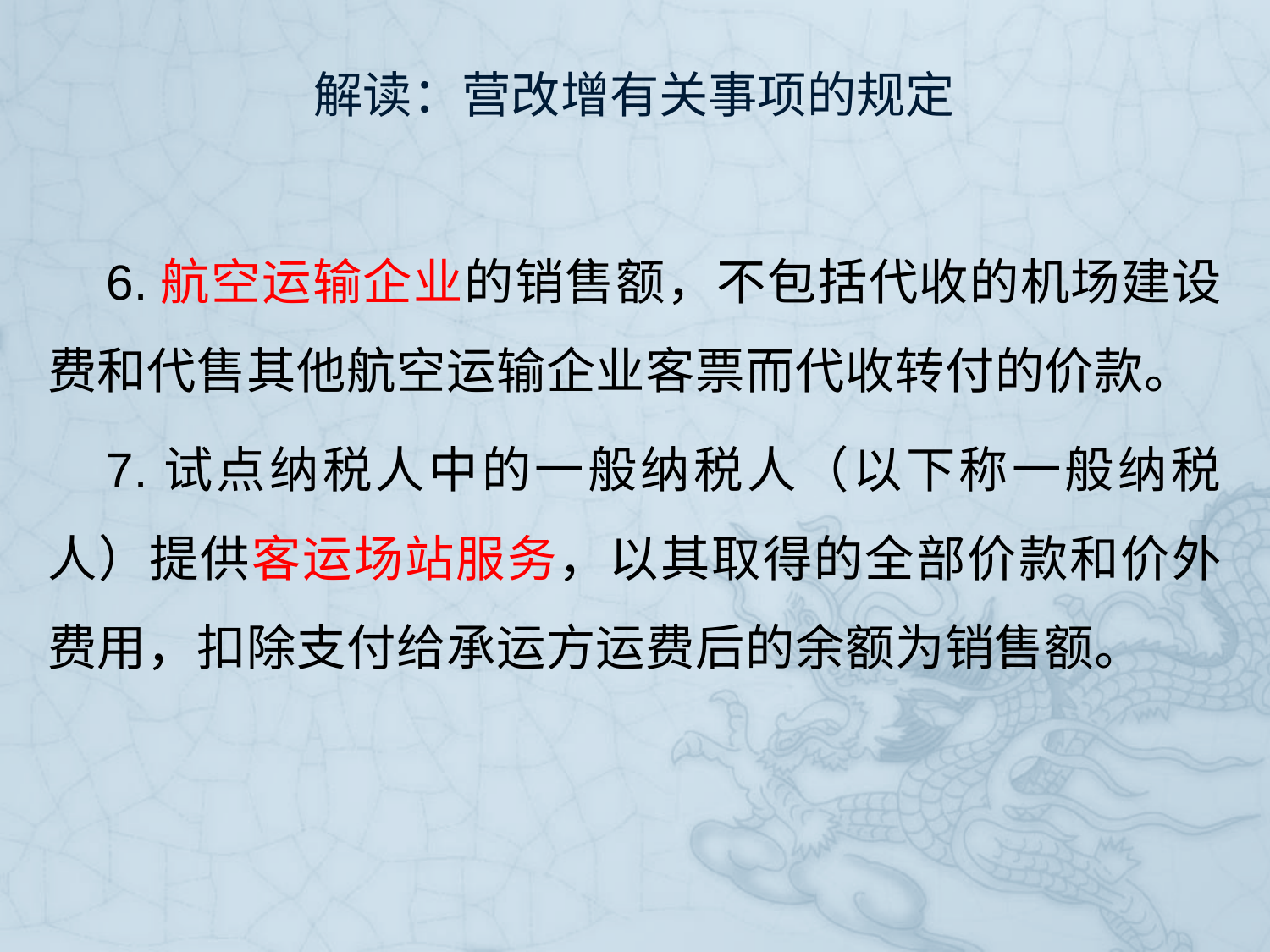

# 解读：营改增有关事项的规定

6.航空运输企业的销售额，不包括代收的机场建设费和代售其他航空运输企业客票而代收转付的价款。
7.试点纳税人中的一般纳税人（以下称一般纳税人）提供客运场站服务，以其取得的全部价款和价外费用，扣除支付给承运方运费后的余额为销售额。